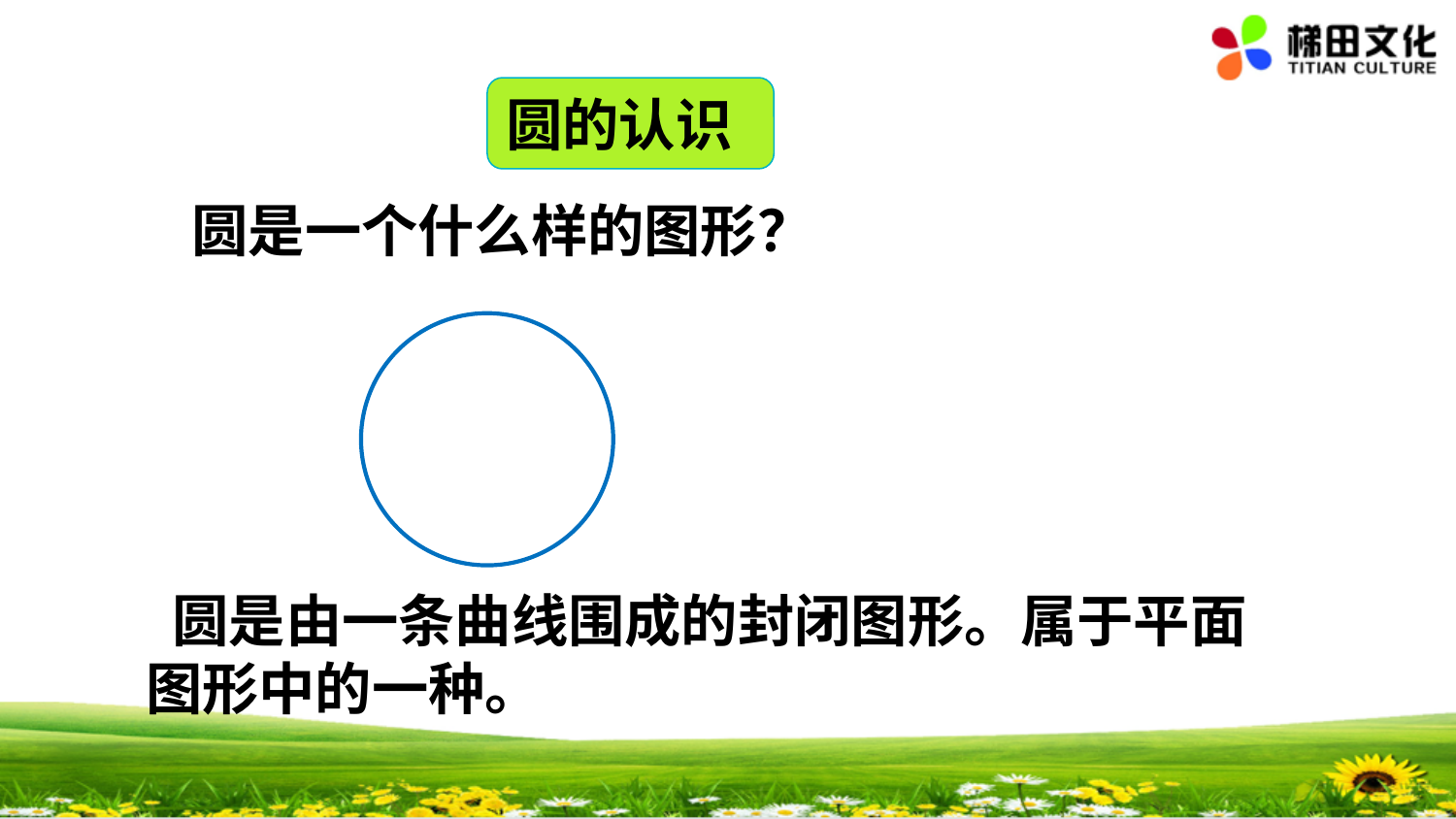

圆的认识
圆是一个什么样的图形？

 圆是由一条曲线围成的封闭图形。属于平面图形中的一种。